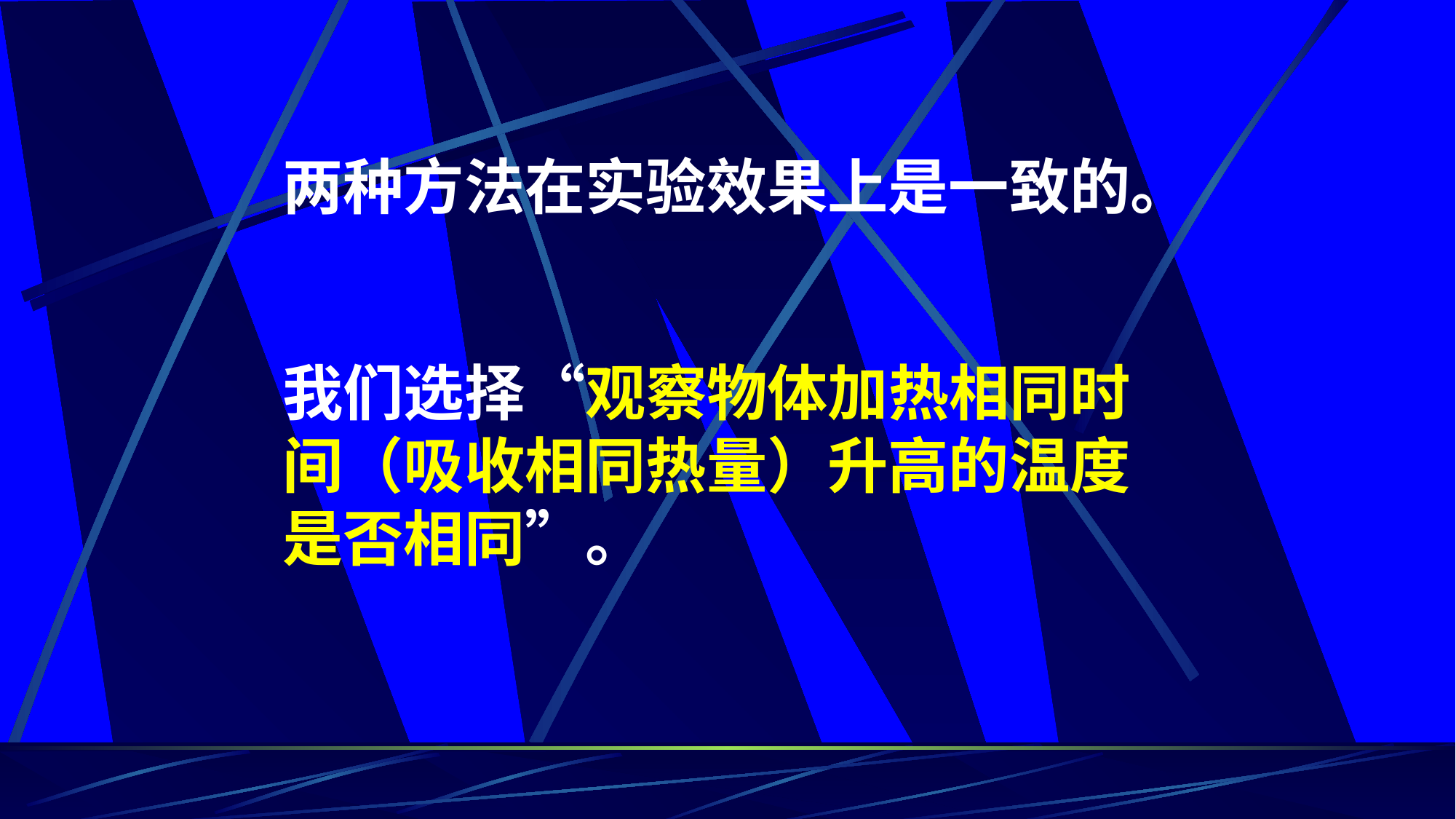

两种方法在实验效果上是一致的。

我们选择“观察物体加热相同时间（吸收相同热量）升高的温度是否相同”。